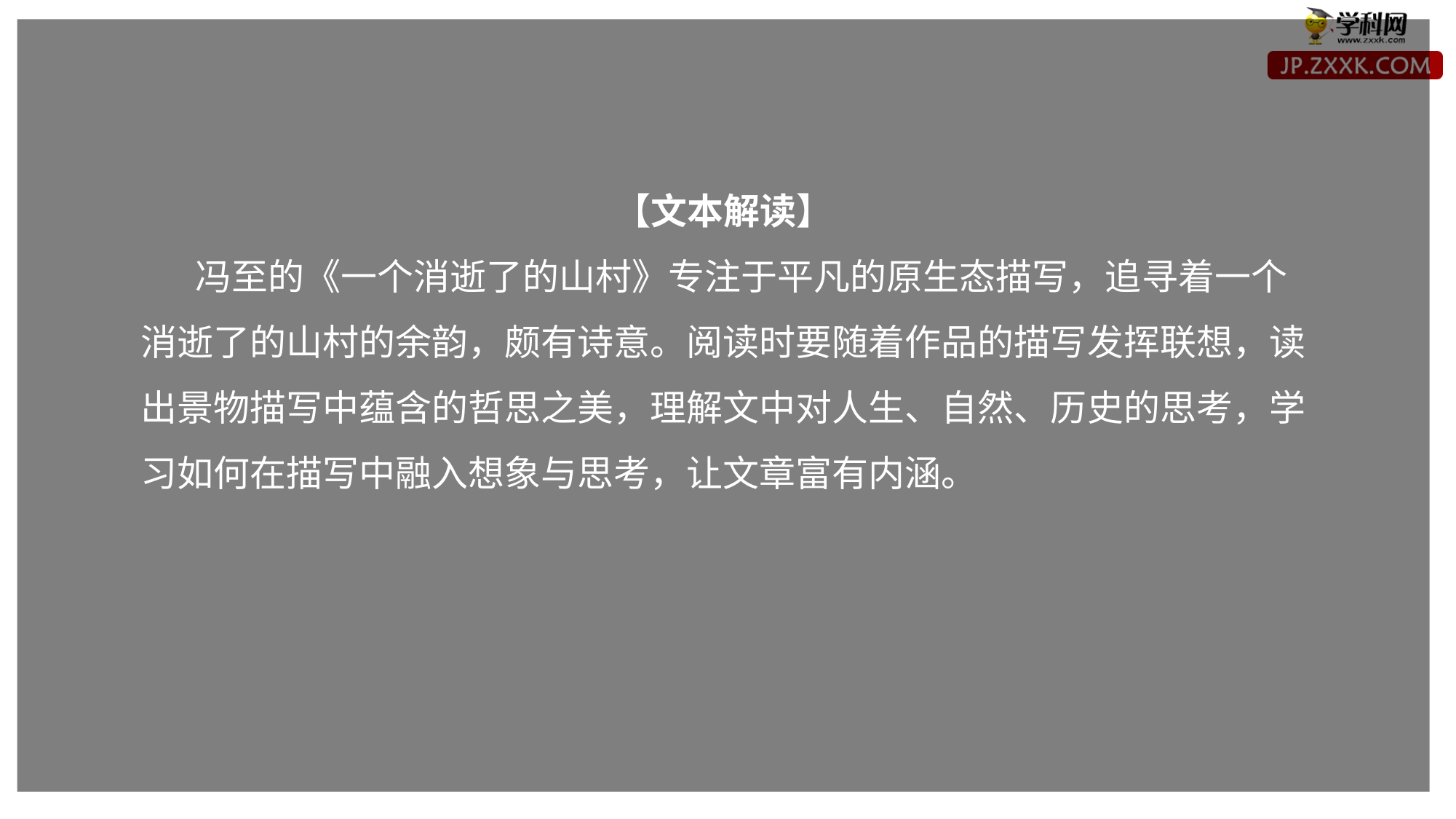

【文本解读】
冯至的《一个消逝了的山村》专注于平凡的原生态描写，追寻着一个消逝了的山村的余韵，颇有诗意。阅读时要随着作品的描写发挥联想，读出景物描写中蕴含的哲思之美，理解文中对人生、自然、历史的思考，学习如何在描写中融入想象与思考，让文章富有内涵。